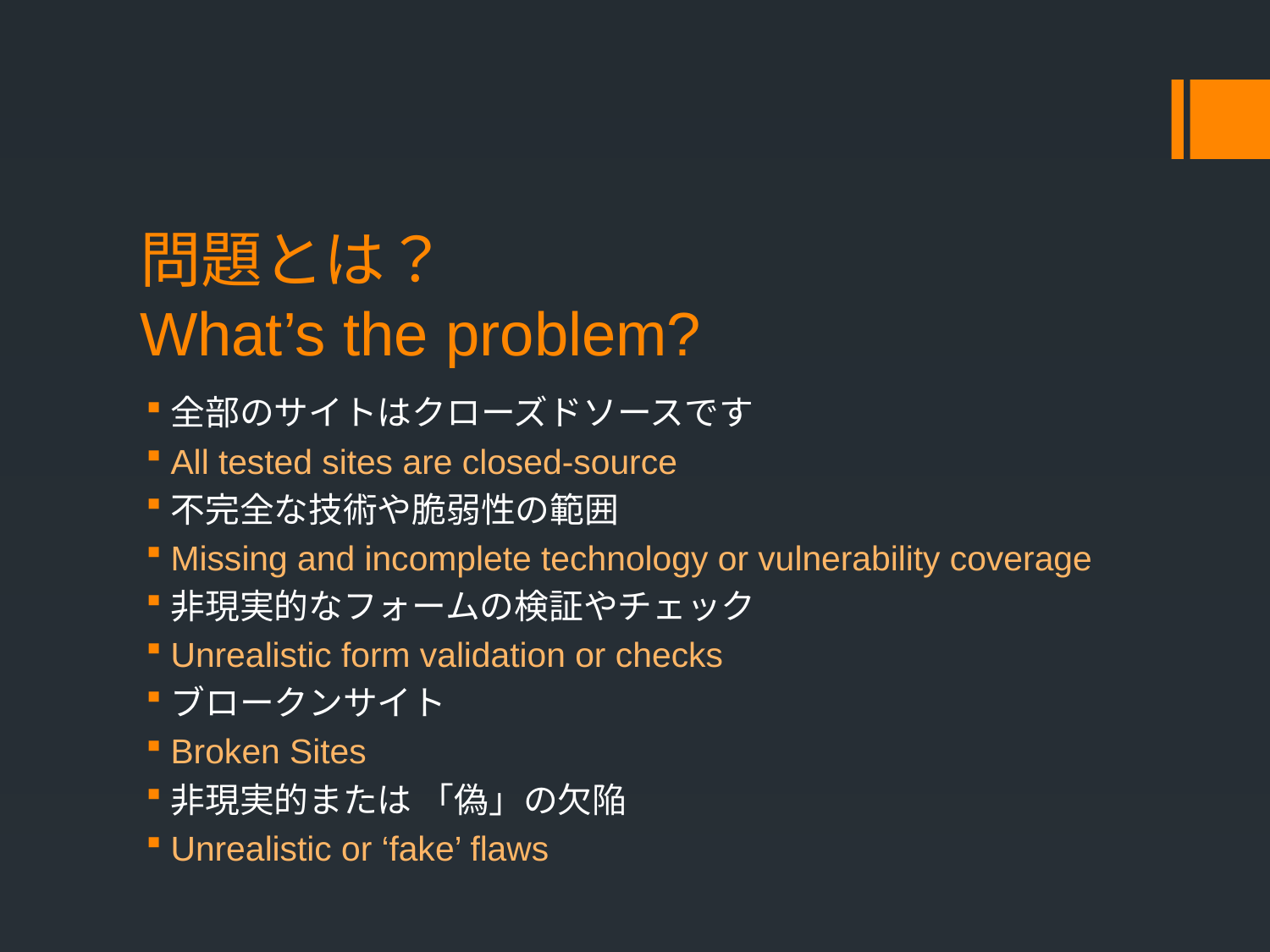

# 問題とは？ What’s the problem?
全部のサイトはクローズドソースです
All tested sites are closed-source
不完全な技術や脆弱性の範囲
Missing and incomplete technology or vulnerability coverage
非現実的なフォームの検証やチェック
Unrealistic form validation or checks
ブロークンサイト
Broken Sites
非現実的または 「偽」の欠陥
Unrealistic or ‘fake’ flaws